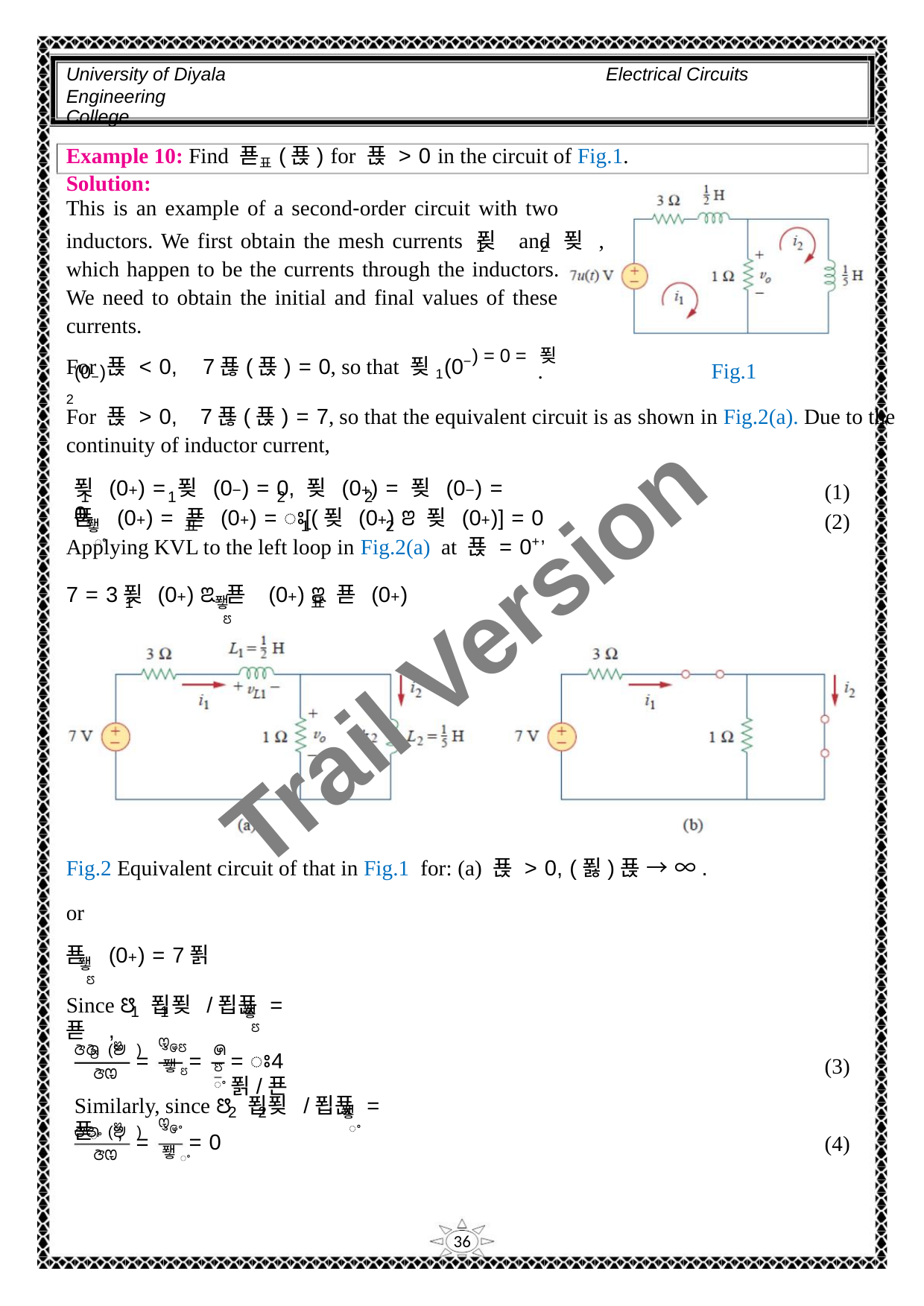

University of Diyala
Engineering College
Electrical Circuits
Example 10: Find 푣표(푡) for 푡 > 0 in the circuit of Fig.1.
Solution:
This is an example of a second‐order circuit with two
inductors. We first obtain the mesh currents 푖 and 푖 ,
1
2
which happen to be the currents through the inductors.
We need to obtain the initial and final values of these
currents.
For 푡 < 0, 7푢(푡) = 0, so that 푖1(0−) = 0 = 푖2(0−)
.
Fig.1
For 푡 > 0, 7푢(푡) = 7, so that the equivalent circuit is as shown in Fig.2(a). Due to the
continuity of inductor current,
푖 (0+) = 푖 (0−) = 0, 푖 (0+) = 푖 (0−) = 0
(1)
(2)
1
1
2
2
푣 (0+) = 푣 (0+) = ꢁ[(푖 (0+) ꢂ 푖 (0+)] = 0
퐿
ꢀ
표
1
2
Applying KVL to the left loop in Fig.2(a) at 푡 = 0+,
7 = 3푖 (0+) ꢃ 푣 (0+) ꢃ 푣 (0+)
Trail Version
Trail Version
Trail Version
Trail Version
Trail Version
Trail Version
Trail Version
Trail Version
Trail Version
Trail Version
Trail Version
Trail Version
Trail Version
1
퐿
ꢄ
표
Fig.2 Equivalent circuit of that in Fig.1 for: (a) 푡 > 0, (푏)푡 → ∞.
or
푣 (0+) = 7푉
퐿
ꢄ
Since ꢅ 푑푖 /푑푡 = 푣 ,
1
1
퐿
ꢄ
ꢉ
ꢋꢌꢄ
퐿ꢄ
ꢆꢇ (ꢈ )
ꢍ
ꢄ
ꢀ
ꢄ
=
=
= ꢁ4푉/푠
(3)
(4)
ꢆꢊ
Similarly, since ꢅ 푑푖 /푑푡 = 푣 ,
2
2
퐿
ꢀ
ꢉ
ꢋꢌꢀ
ꢆꢇ (ꢈ )
ꢀ
=
= 0
ꢆꢊ
퐿ꢀ
36